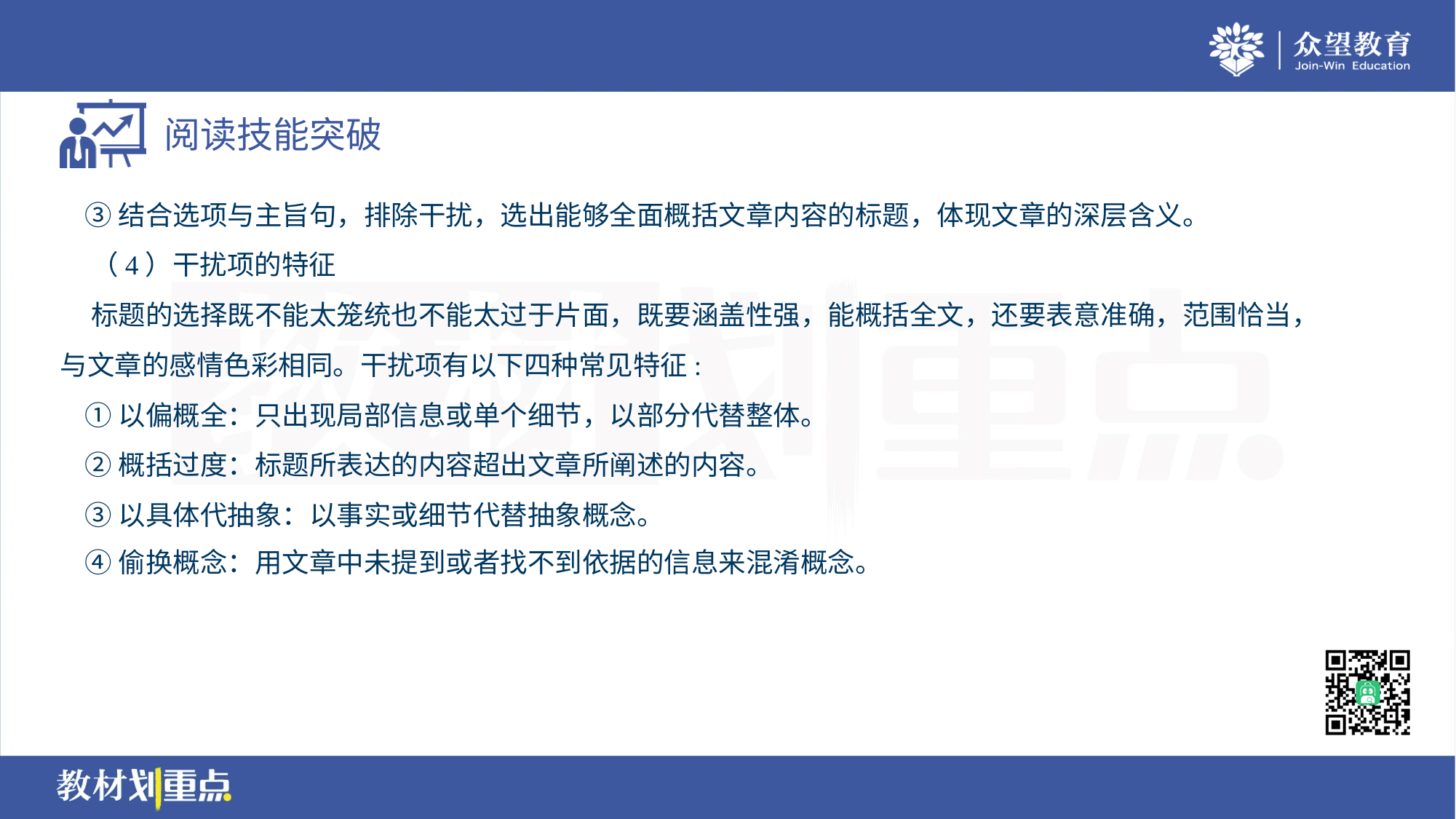

③结合选项与主旨句，排除干扰，选出能够全面概括文章内容的标题，体现文章的深层含义。
    （4）干扰项的特征
    标题的选择既不能太笼统也不能太过于片面，既要涵盖性强，能概括全文，还要表意准确，范围恰当，
与文章的感情色彩相同。干扰项有以下四种常见特征:
    ①以偏概全：只出现局部信息或单个细节，以部分代替整体。
    ②概括过度：标题所表达的内容超出文章所阐述的内容。
    ③以具体代抽象：以事实或细节代替抽象概念。
    ④偷换概念：用文章中未提到或者找不到依据的信息来混淆概念。